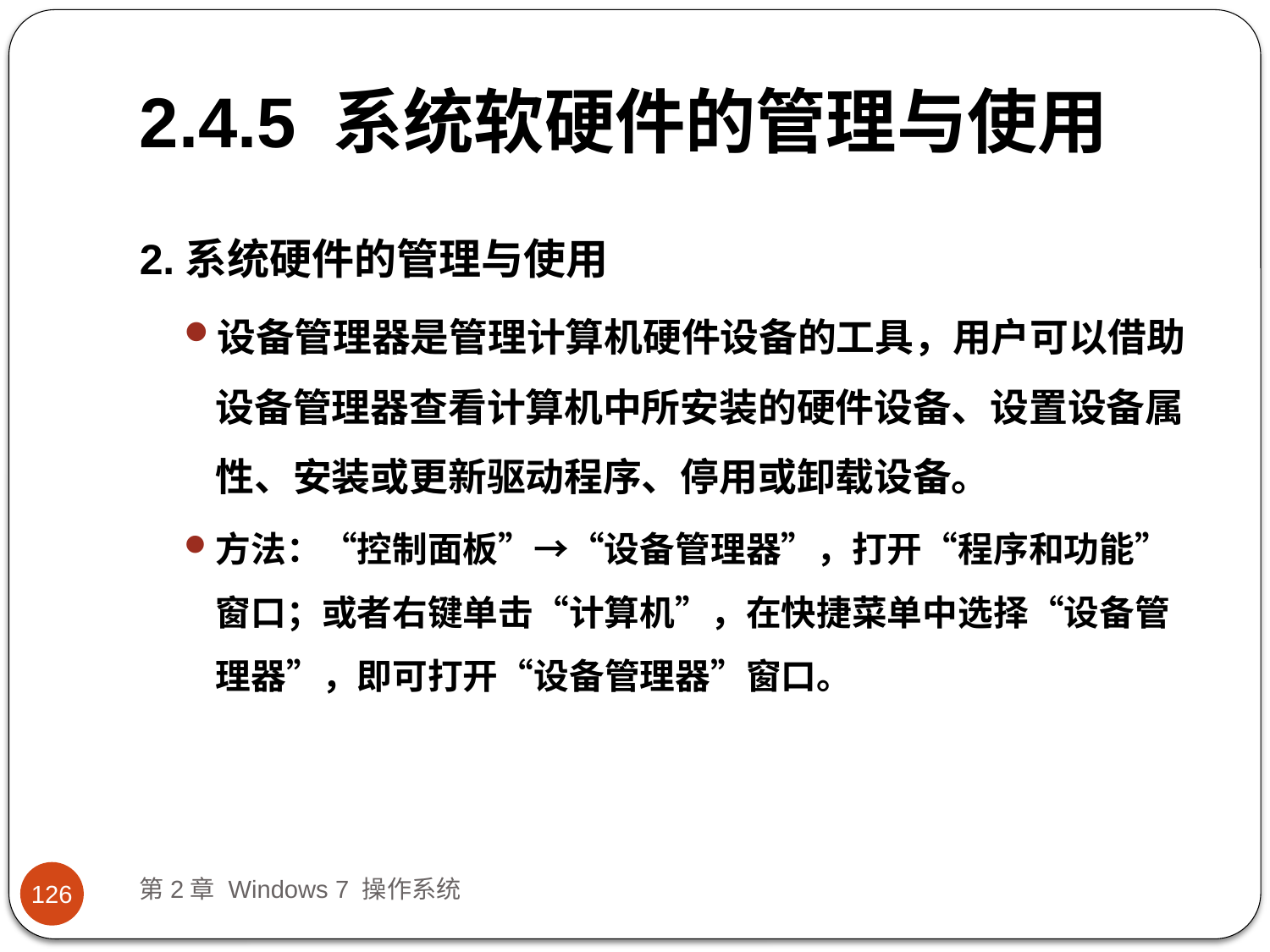

# 2.4.5 系统软硬件的管理与使用
2.系统硬件的管理与使用
设备管理器是管理计算机硬件设备的工具，用户可以借助设备管理器查看计算机中所安装的硬件设备、设置设备属性、安装或更新驱动程序、停用或卸载设备。
方法：“控制面板”→“设备管理器”，打开“程序和功能”窗口；或者右键单击“计算机”，在快捷菜单中选择“设备管理器”，即可打开“设备管理器”窗口。
第2章 Windows 7 操作系统
126